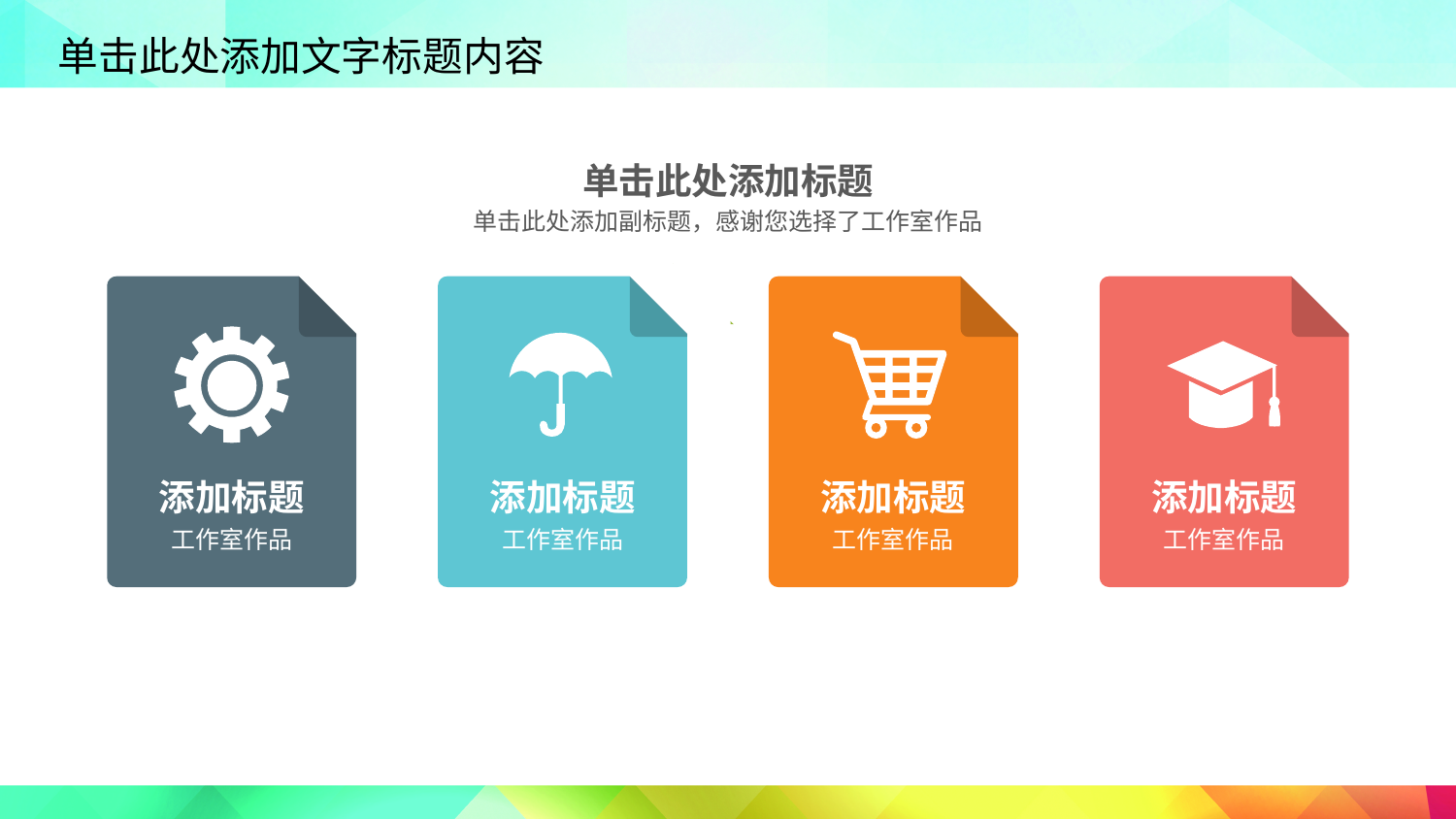

单击此处添加标题
单击此处添加副标题，感谢您选择了工作室作品

添加标题
工作室作品

添加标题
工作室作品

添加标题
工作室作品

添加标题
工作室作品